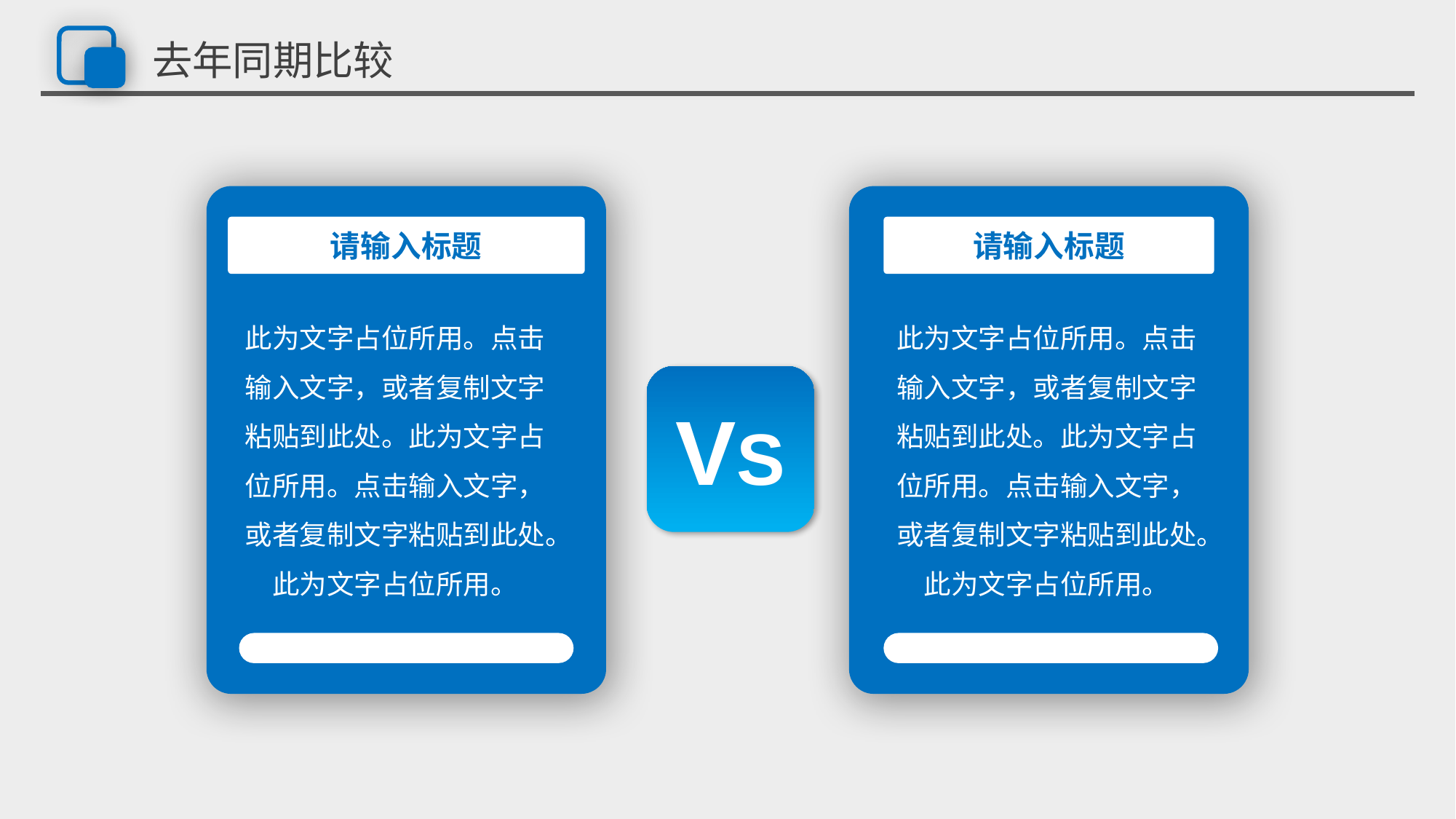

# 去年同期比较

请输入标题

请输入标题

此为文字占位所用。点击输入文字，或者复制文字粘贴到此处。此为文字占位所用。点击输入文字，或者复制文字粘贴到此处。此为文字占位所用。
此为文字占位所用。点击输入文字，或者复制文字粘贴到此处。此为文字占位所用。点击输入文字，或者复制文字粘贴到此处。此为文字占位所用。
VS